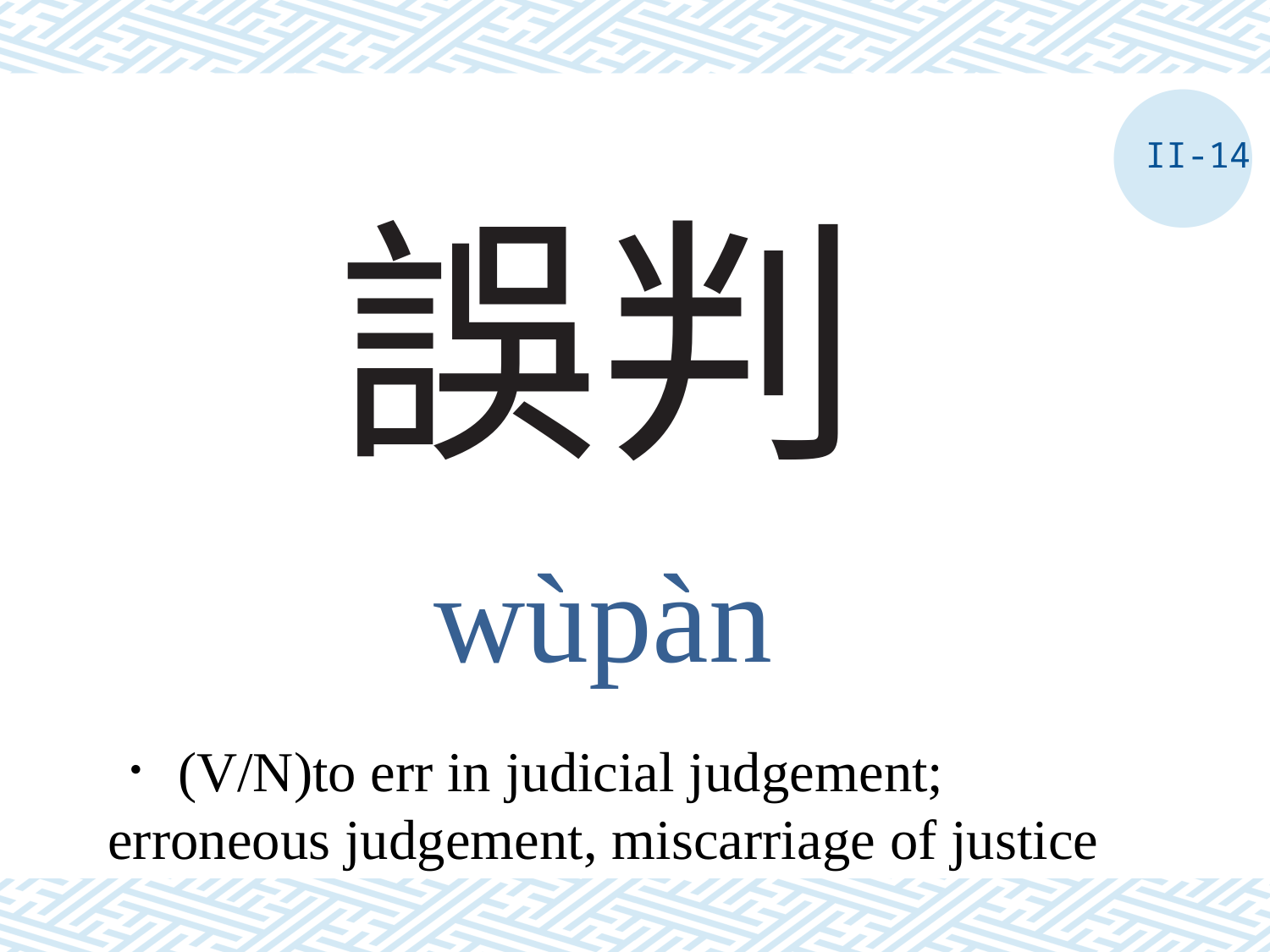

II-14

# 誤判
wùpàn
．(V/N)to err in judicial judgement; erroneous judgement, miscarriage of justice